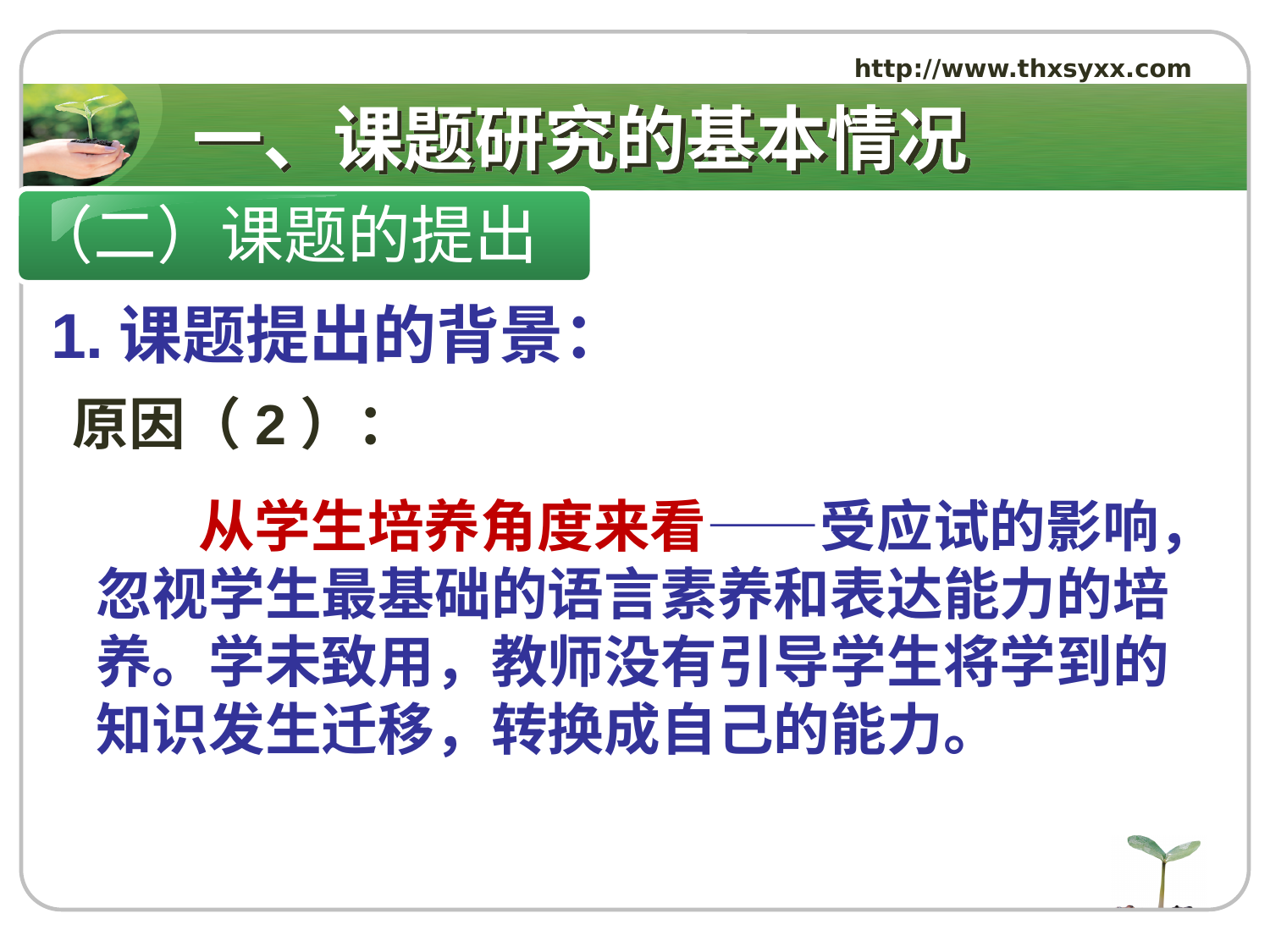

http://www.thxsyxx.com
# 一、课题研究的基本情况
（二）课题的提出

 1.课题提出的背景：
原因（2）：
       从学生培养角度来看——受应试的影响，忽视学生最基础的语言素养和表达能力的培养。学未致用，教师没有引导学生将学到的知识发生迁移，转换成自己的能力。